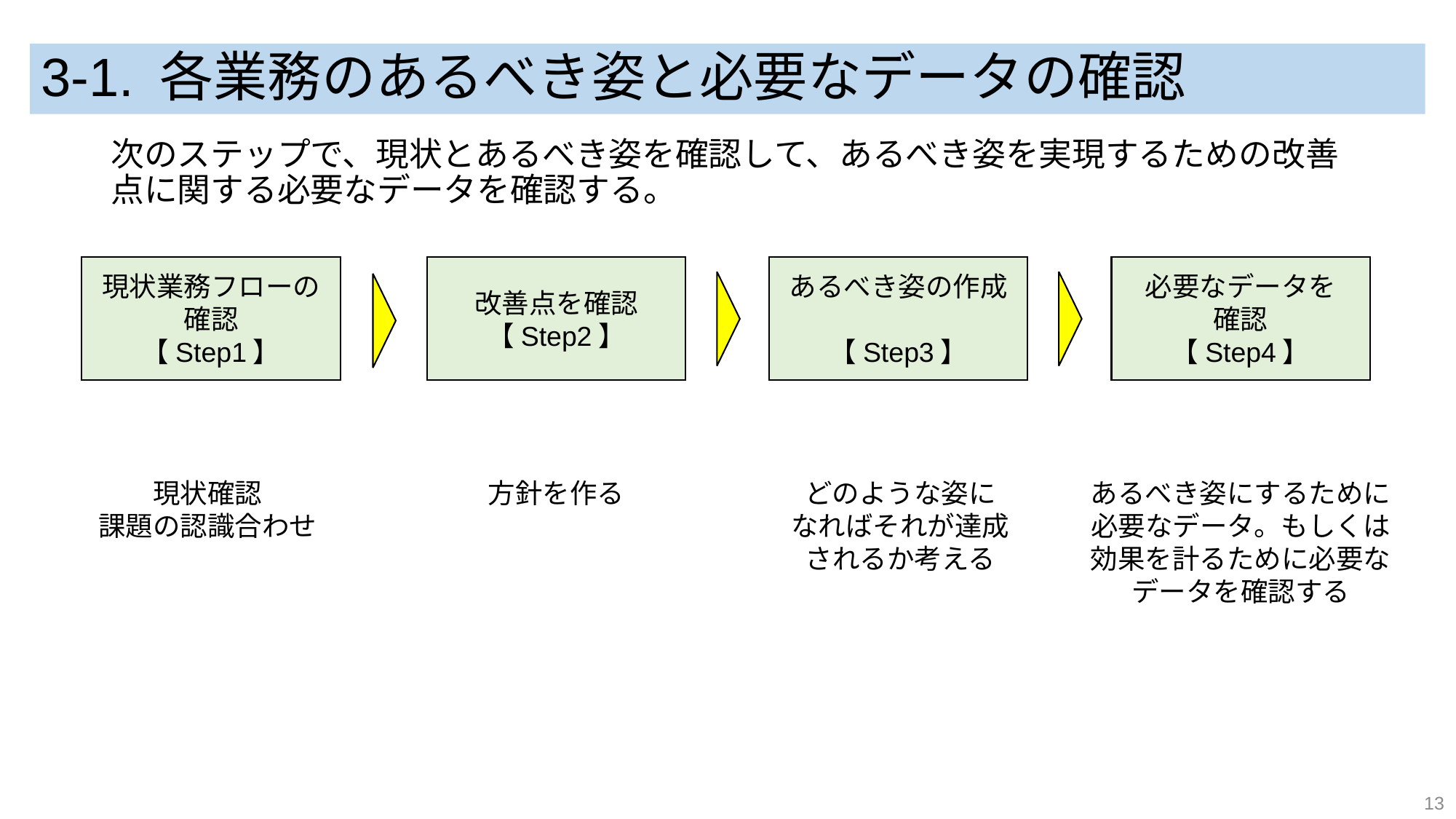

# 3-1. 各業務のあるべき姿と必要なデータの確認
次のステップで、現状とあるべき姿を確認して、あるべき姿を実現するための改善点に関する必要なデータを確認する。
必要なデータを
確認
【Step4】
現状業務フローの
確認
【Step1】
改善点を確認
【Step2】
あるべき姿の作成
【Step3】

現状確認
課題の認識合わせ
方針を作る
どのような姿に
なればそれが達成
されるか考える
あるべき姿にするために
必要なデータ。もしくは
効果を計るために必要な
データを確認する
13